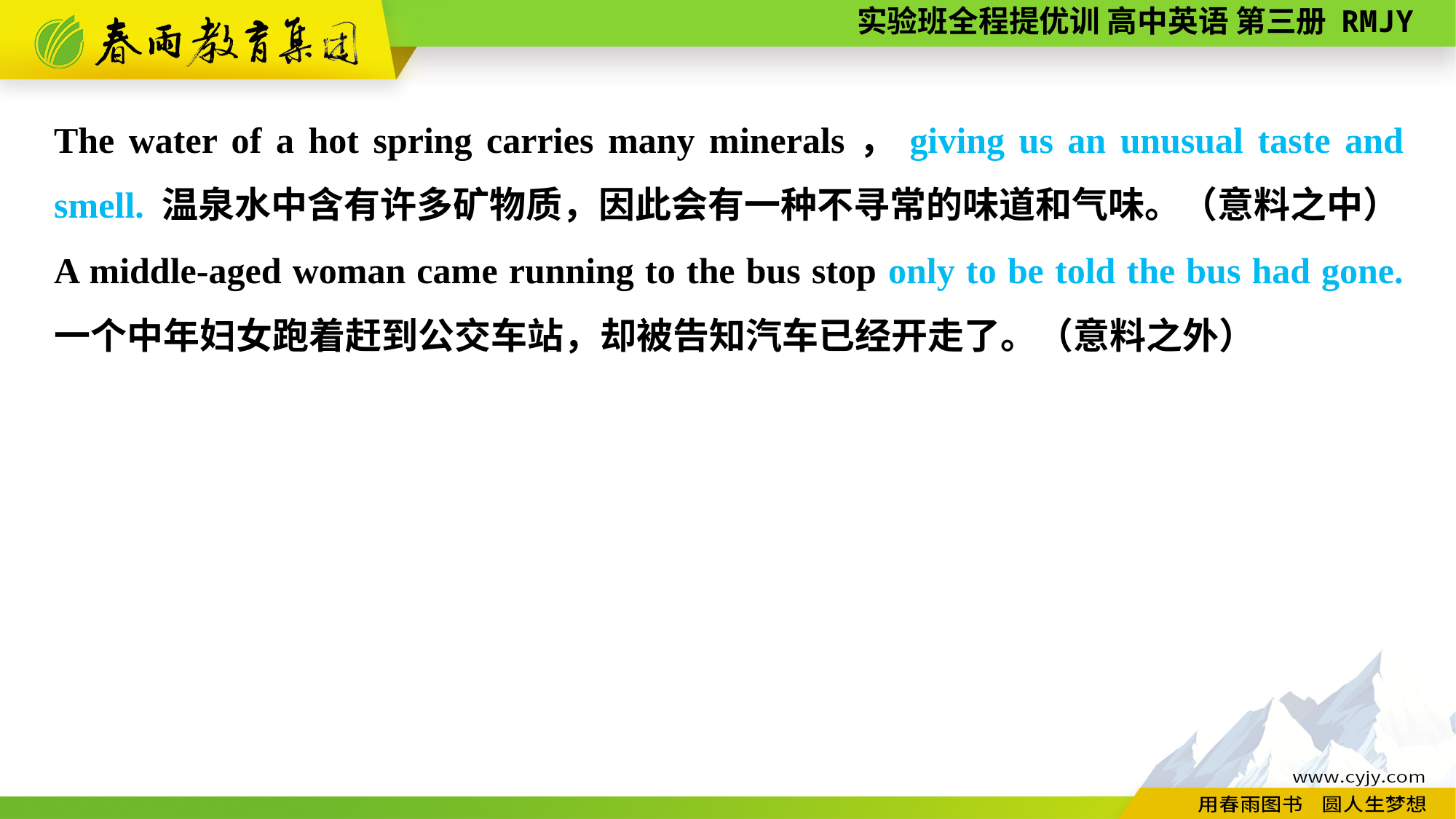

The water of a hot spring carries many minerals，giving us an unusual taste and smell. 温泉水中含有许多矿物质，因此会有一种不寻常的味道和气味。（意料之中）
A middle-aged woman came running to the bus stop only to be told the bus had gone. 一个中年妇女跑着赶到公交车站，却被告知汽车已经开走了。（意料之外）